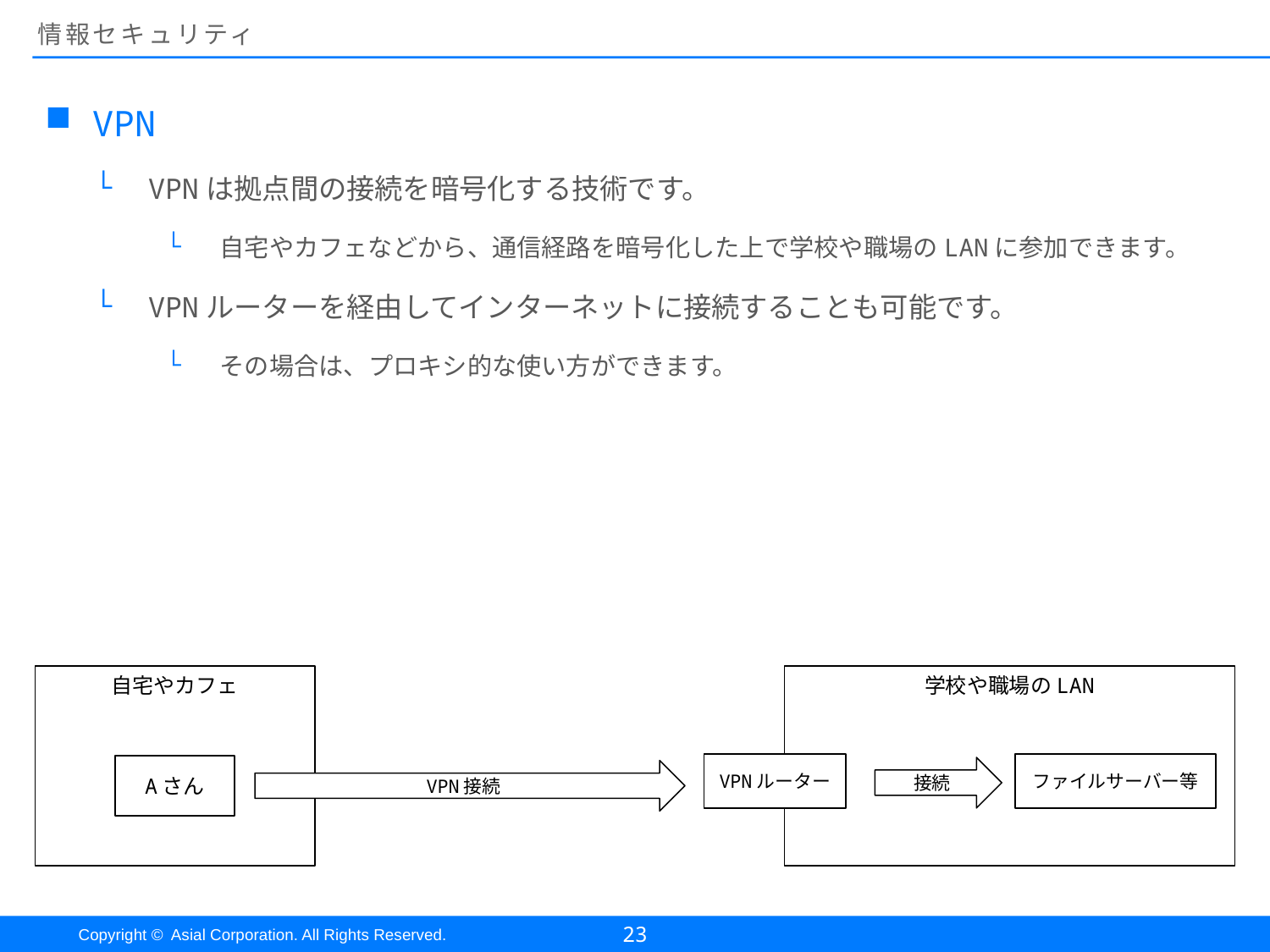

# 情報セキュリティ

VPN
VPNは拠点間の接続を暗号化する技術です。
自宅やカフェなどから、通信経路を暗号化した上で学校や職場のLANに参加できます。
VPNルーターを経由してインターネットに接続することも可能です。
その場合は、プロキシ的な使い方ができます。
自宅やカフェ
学校や職場のLAN
VPNルーター
ファイルサーバー等
Aさん
接続
VPN接続
23